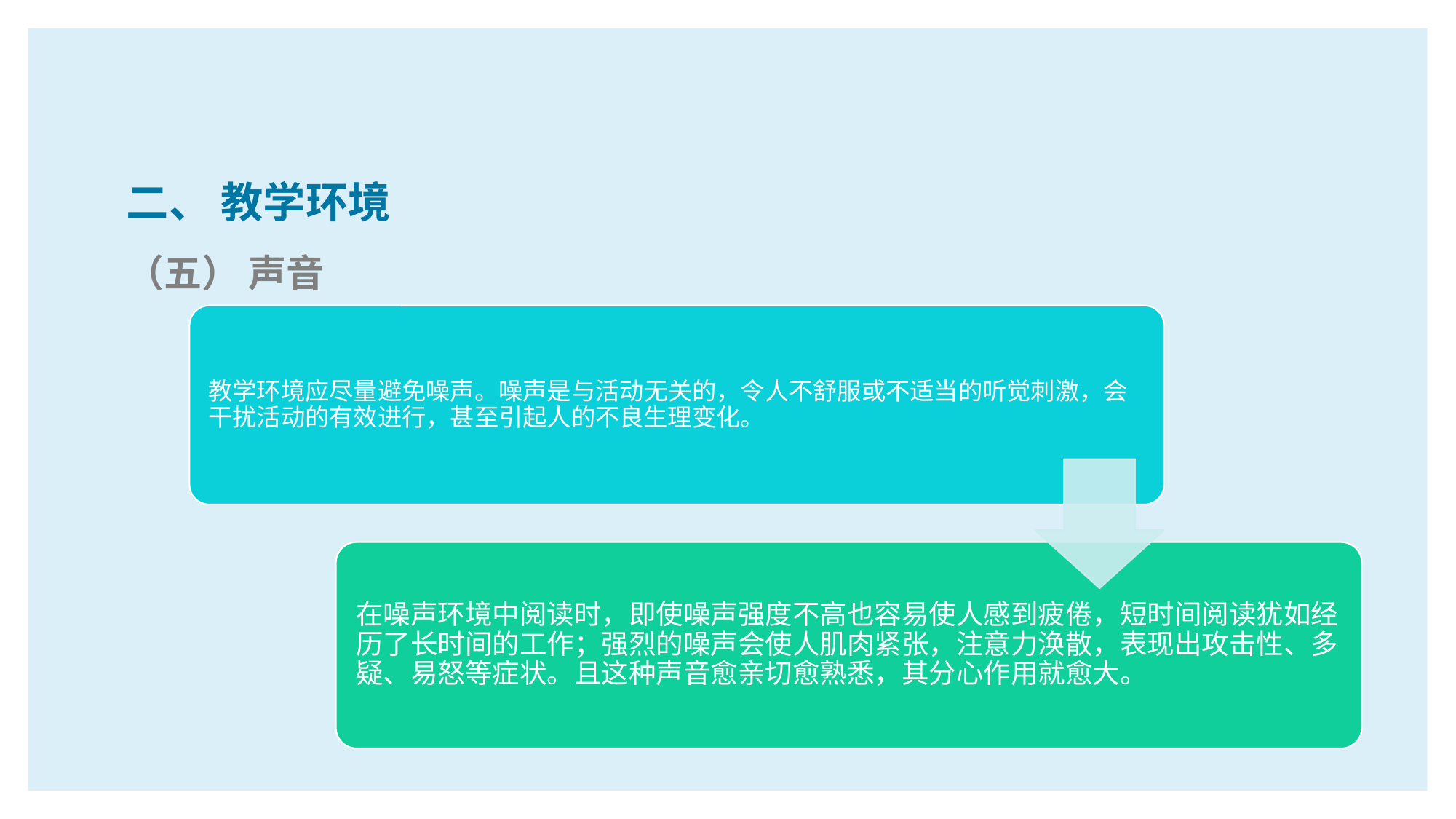

二、 教学环境
（五） 声音
教学环境应尽量避免噪声。噪声是与活动无关的，令人不舒服或不适当的听觉刺激，会干扰活动的有效进行，甚至引起人的不良生理变化。
在噪声环境中阅读时，即使噪声强度不高也容易使人感到疲倦，短时间阅读犹如经历了长时间的工作；强烈的噪声会使人肌肉紧张，注意力涣散，表现出攻击性、多疑、易怒等症状。且这种声音愈亲切愈熟悉，其分心作用就愈大。